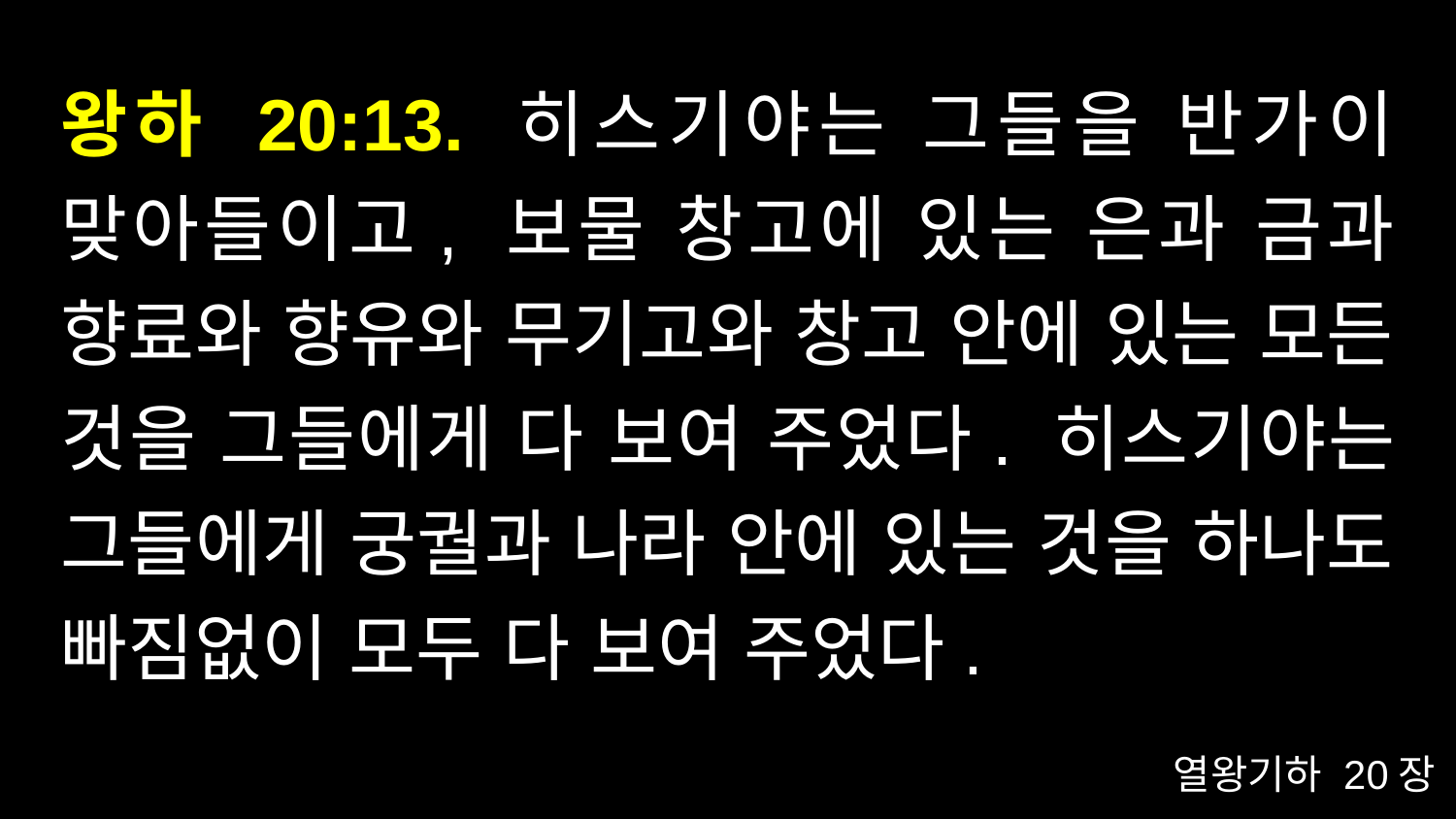

# 왕하 20:13. 히스기야는 그들을 반가이 맞아들이고, 보물 창고에 있는 은과 금과 향료와 향유와 무기고와 창고 안에 있는 모든 것을 그들에게 다 보여 주었다. 히스기야는 그들에게 궁궐과 나라 안에 있는 것을 하나도 빠짐없이 모두 다 보여 주었다.
열왕기하 20장